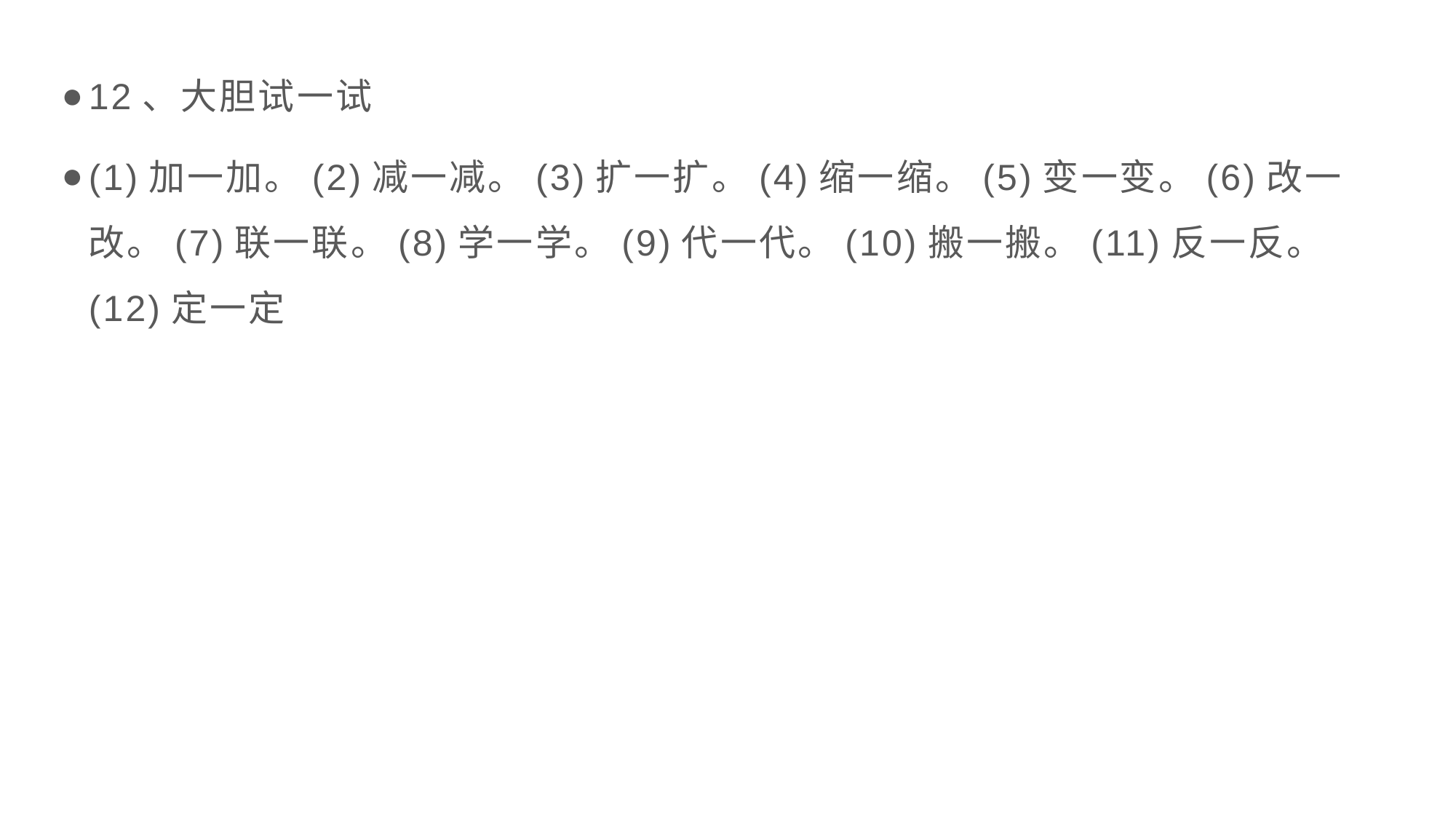

12、大胆试一试
(1)加一加。(2)减一减。(3)扩一扩。(4)缩一缩。(5)变一变。(6)改一改。(7)联一联。(8)学一学。(9)代一代。(10)搬一搬。(11)反一反。(12)定一定